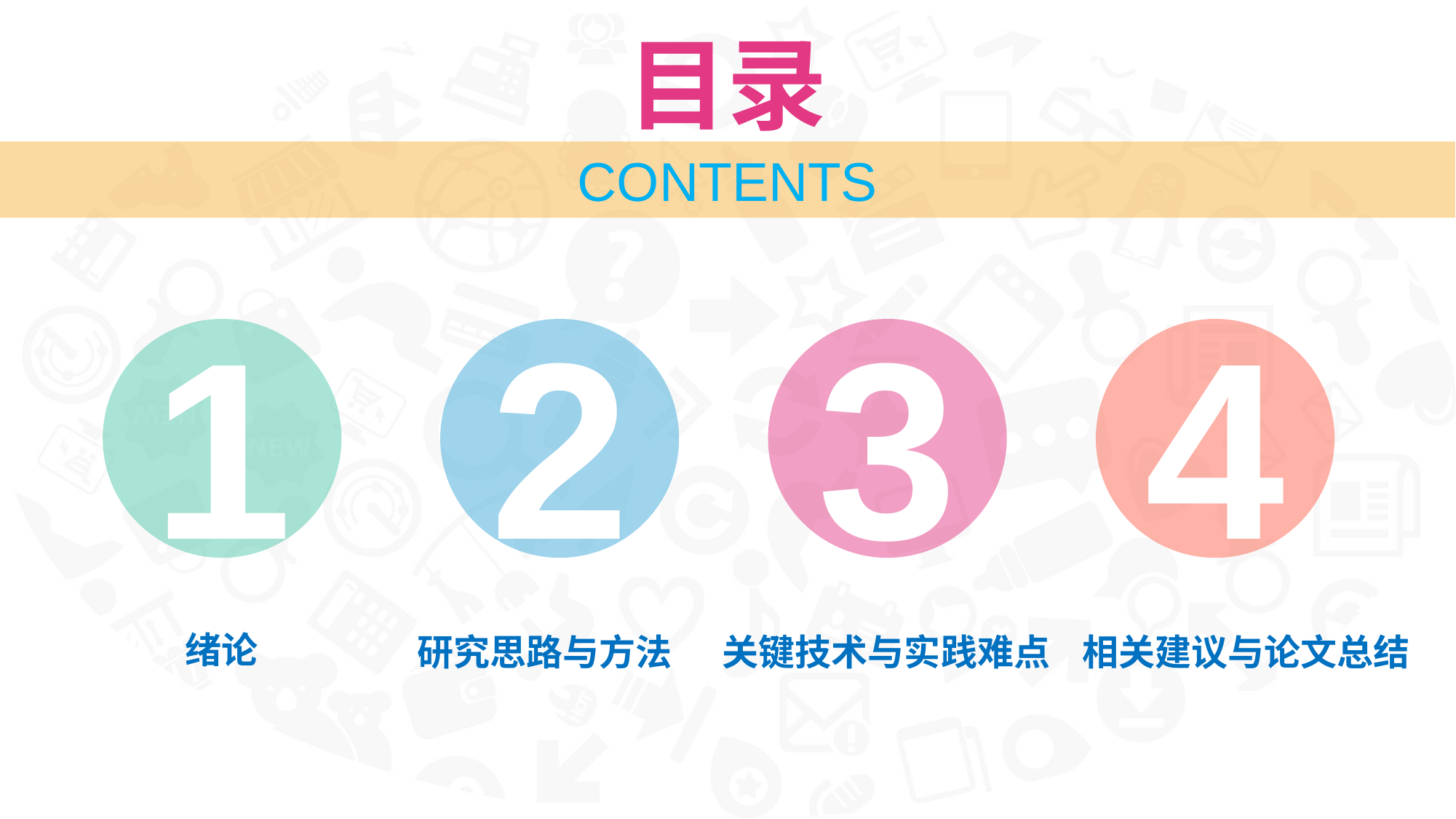

目录
CONTENTS
1
2
3
4
绪论
研究思路与方法
关键技术与实践难点
相关建议与论文总结